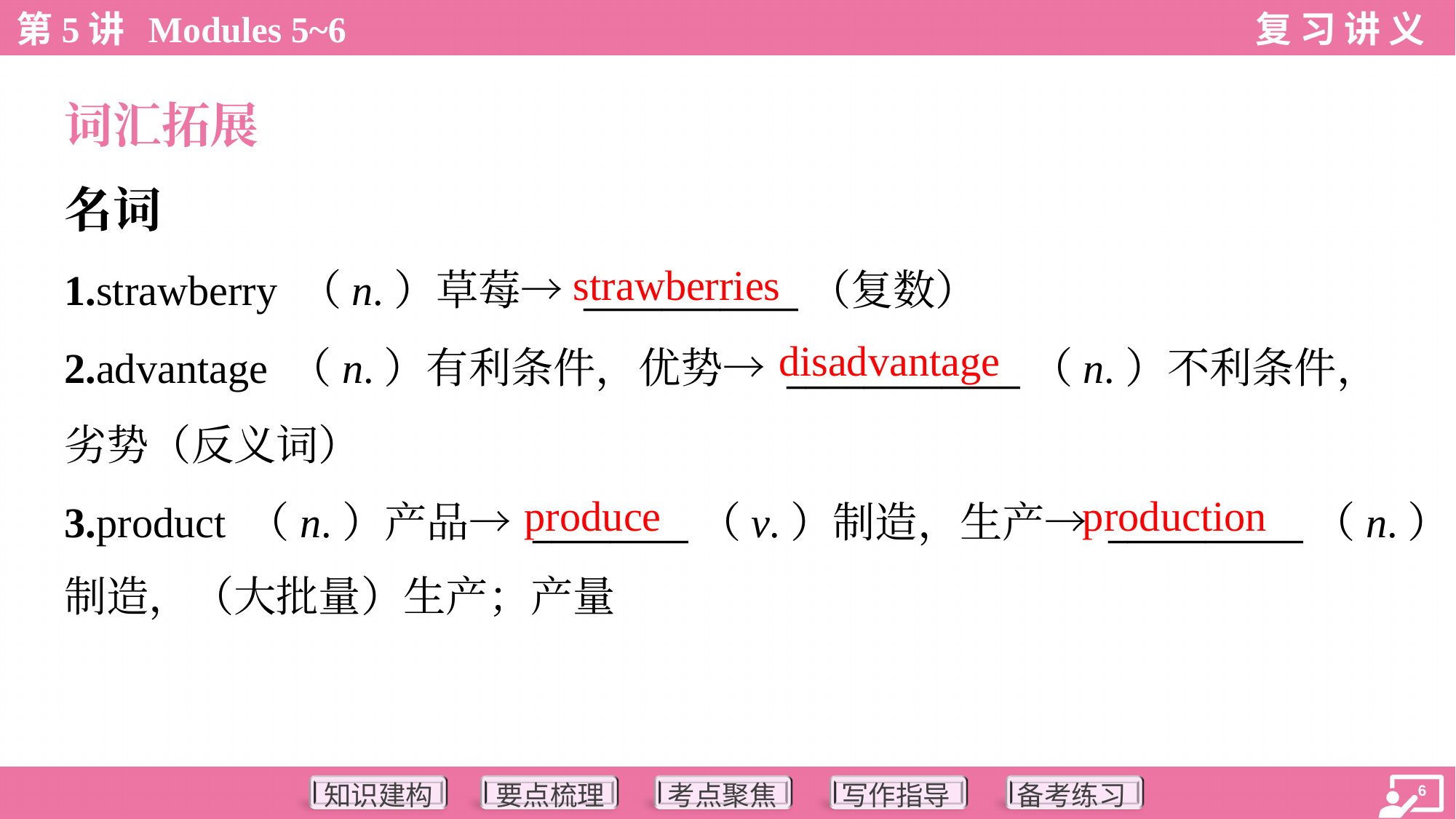

词汇拓展
名词
strawberries
1.strawberry （n.）草莓→ ___________（复数）
2.advantage （n.）有利条件，优势→ ____________（n.）不利条件，
劣势（反义词）
3.product （n.）产品→ ________（v.）制造，生产→ __________（n.）
制造，（大批量）生产；产量
disadvantage
produce
production